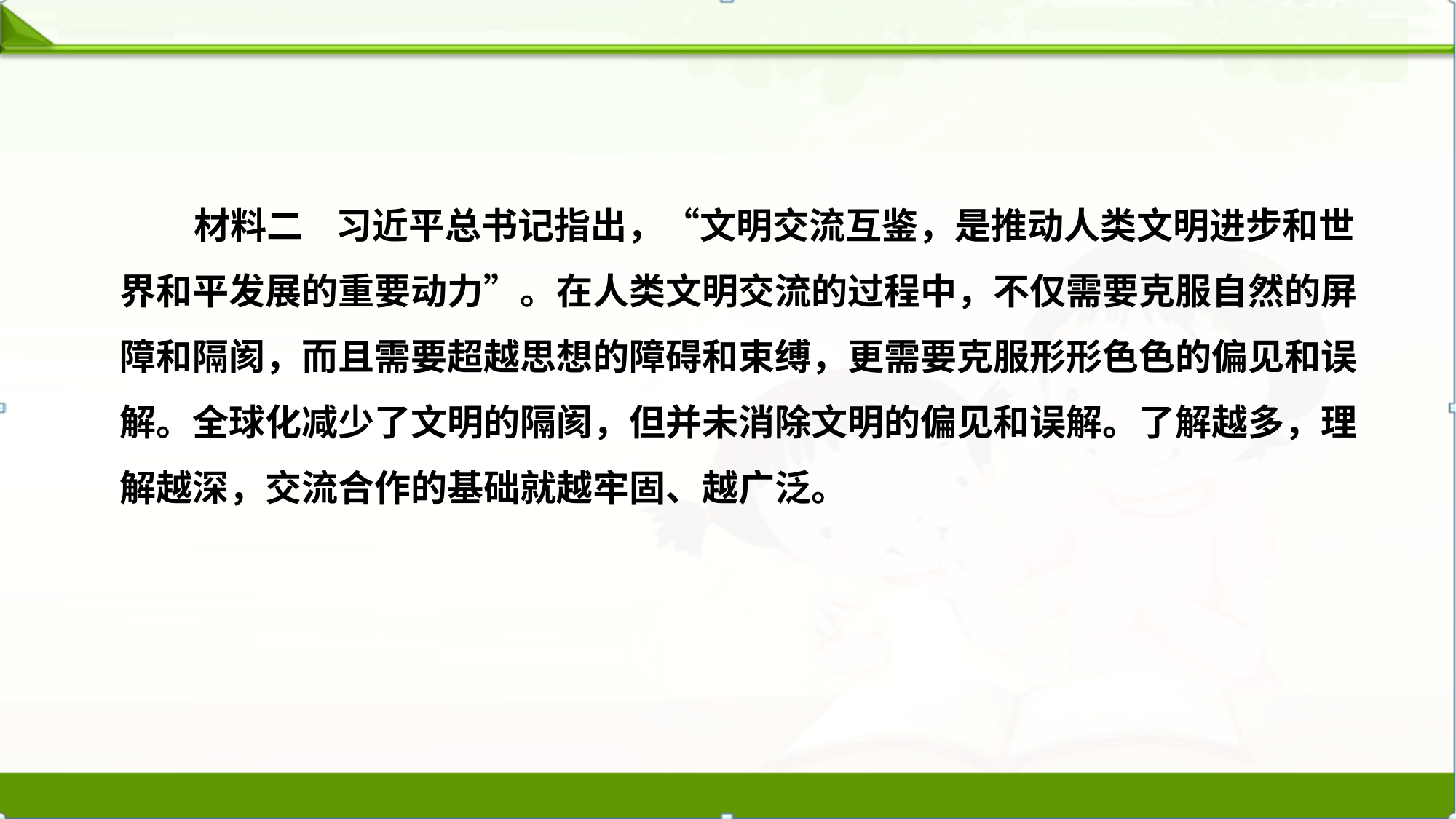

材料二    习近平总书记指出，“文明交流互鉴，是推动人类文明进步和世界和平发展的重要动力”。在人类文明交流的过程中，不仅需要克服自然的屏障和隔阂，而且需要超越思想的障碍和束缚，更需要克服形形色色的偏见和误解。全球化减少了文明的隔阂，但并未消除文明的偏见和误解。了解越多，理解越深，交流合作的基础就越牢固、越广泛。